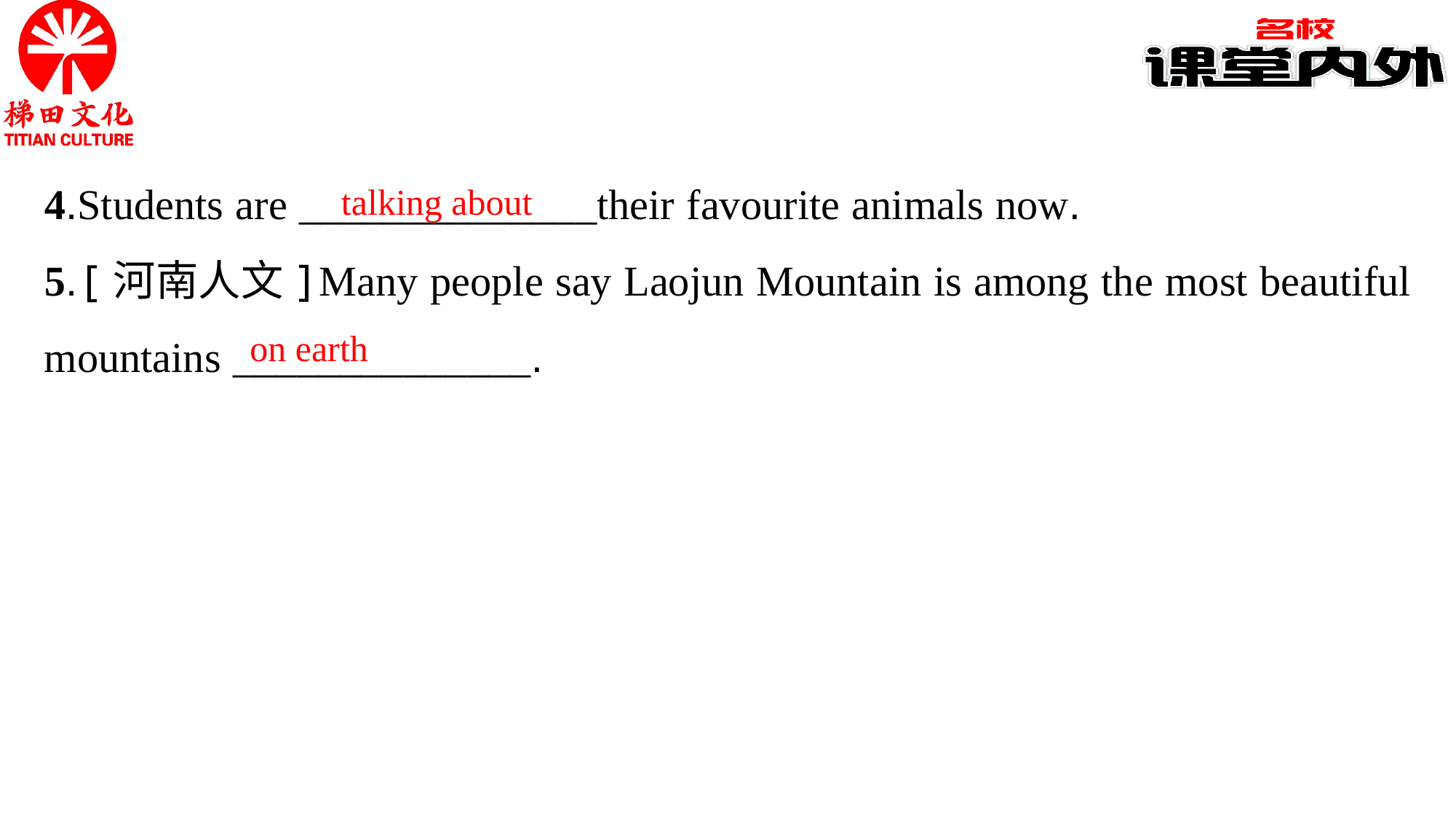

4.Students are ______________their favourite animals now.
5.[河南人文]Many people say Laojun Mountain is among the most beautiful mountains ______________.
talking about
on earth